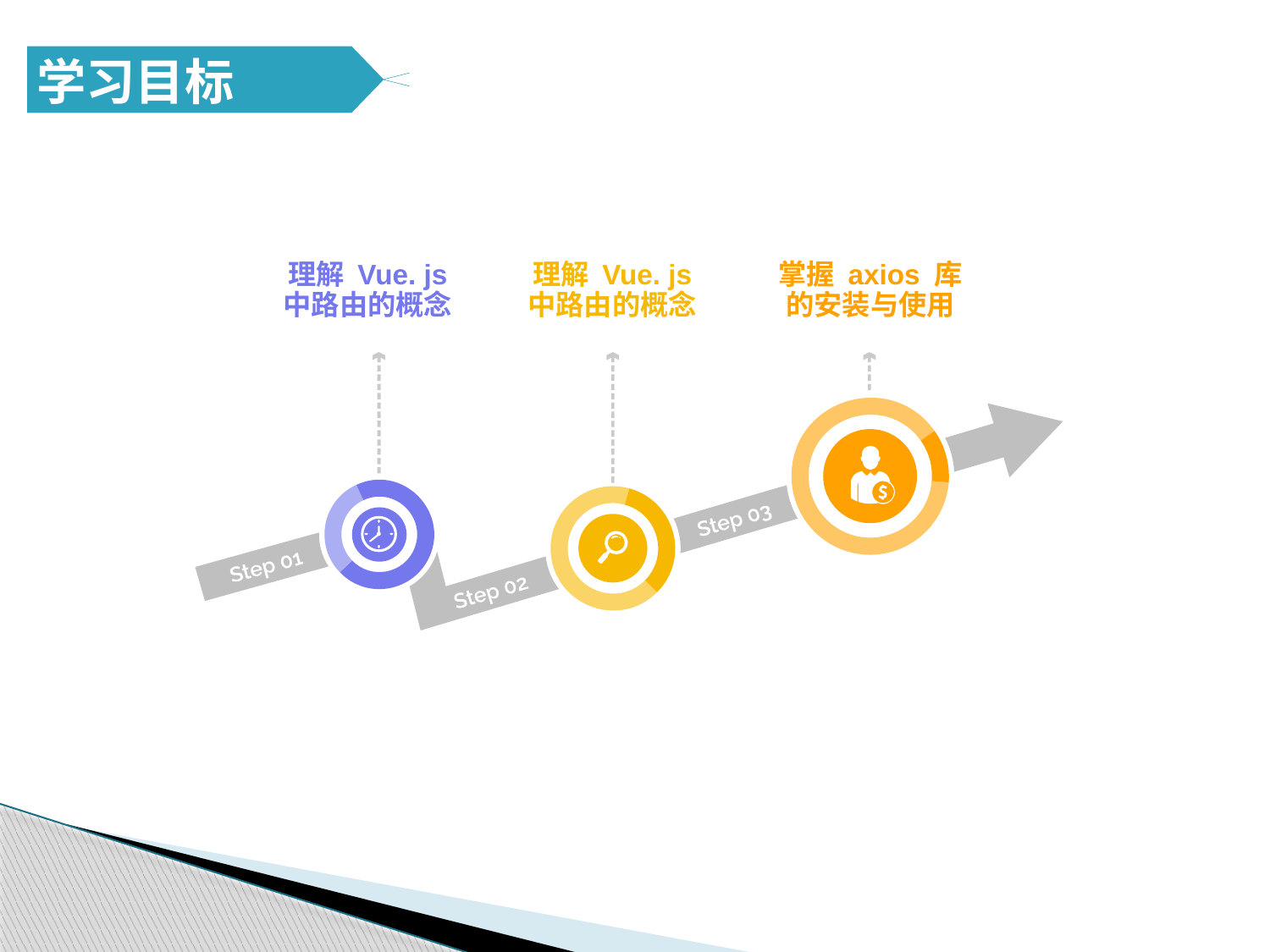

学习目标

掌握 axios 库的安装与使用
理解 Vue. js 中路由的概念
理解 Vue. js 中路由的概念